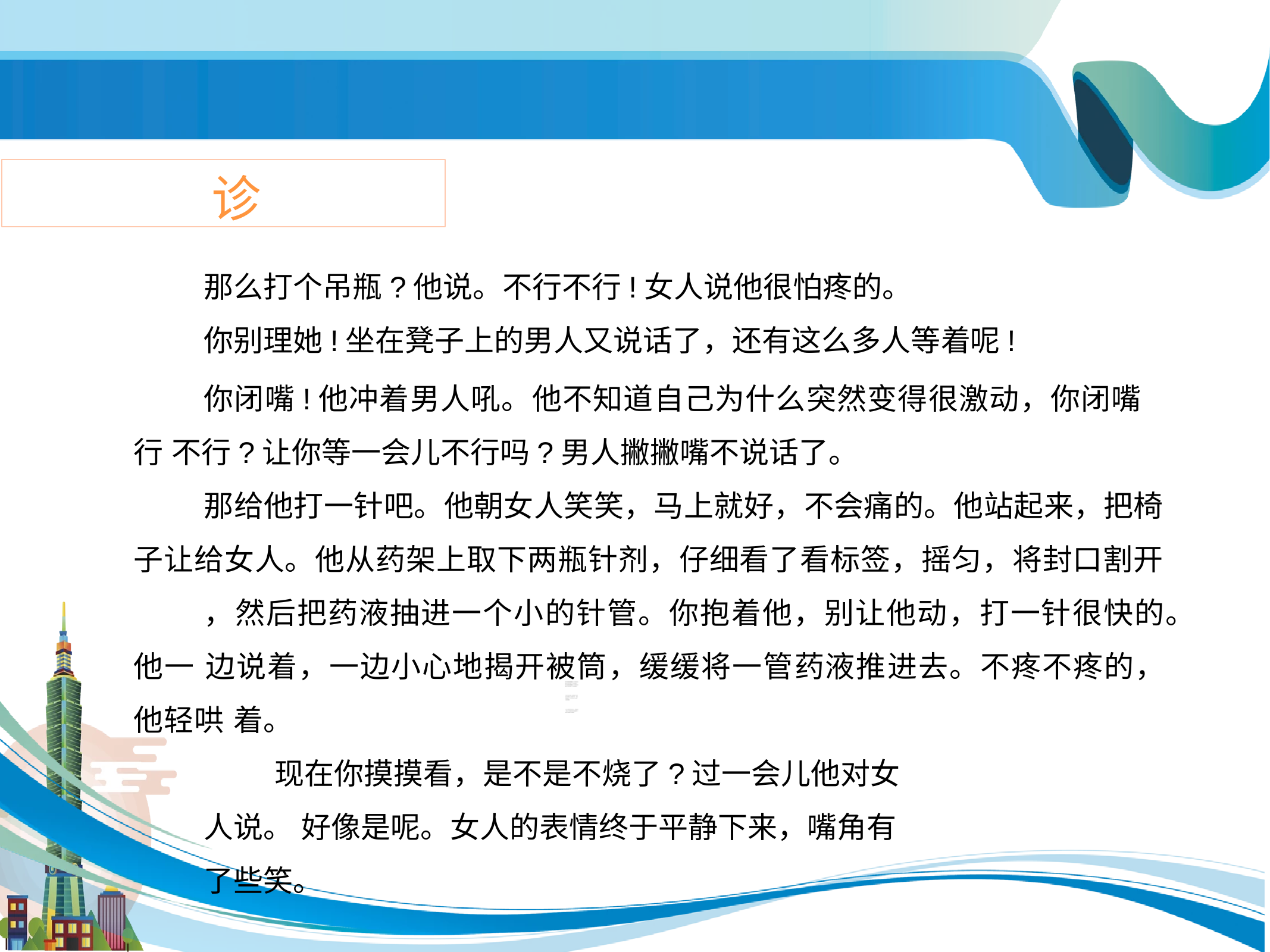

诊
那么打个吊瓶?他说。不行不行!女人说他很怕疼的。
你别理她!坐在凳子上的男人又说话了，还有这么多人等着呢!
你闭嘴!他冲着男人吼。他不知道自己为什么突然变得很激动，你闭嘴行 不行?让你等一会儿不行吗?男人撇撇嘴不说话了。
那给他打一针吧。他朝女人笑笑，马上就好，不会痛的。他站起来，把椅 子让给女人。他从药架上取下两瓶针剂，仔细看了看标签，摇匀，将封口割开
，然后把药液抽进一个小的针管。你抱着他，别让他动，打一针很快的。他一 边说着，一边小心地揭开被筒，缓缓将一管药液推进去。不疼不疼的，他轻哄 着。
现在你摸摸看，是不是不烧了?过一会儿他对女人说。 好像是呢。女人的表情终于平静下来，嘴角有了些笑。